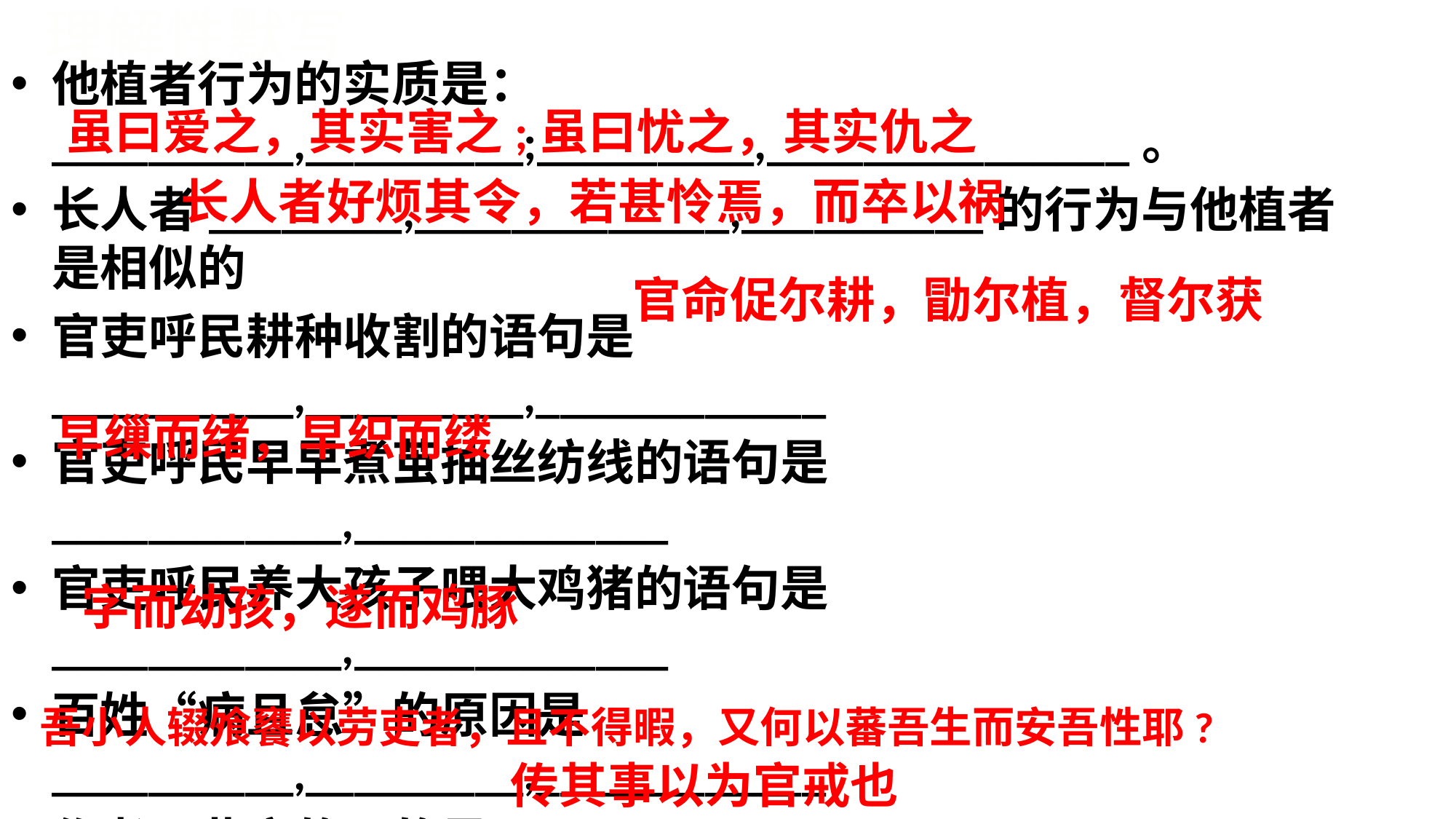

# 理解性默写
他植者行为的实质是：__________,_________;_________,_______________。
长人者________,_____________,__________的行为与他植者是相似的
官吏呼民耕种收割的语句是__________,_________,____________
官吏呼民早早煮茧抽丝纺线的语句是____________,_____________
官吏呼民养大孩子喂大鸡猪的语句是____________,_____________
百姓“病且怠”的原因是__________,_________,____________
作者写此文的目的是______________
虽曰爱之，其实害之;虽曰忧之，其实仇之
长人者好烦其令，若甚怜焉，而卒以祸
官命促尔耕，勖尔植，督尔获
早缫而绪，早织而缕
字而幼孩，遂而鸡豚
吾小人辍飧饔以劳吏者，且不得暇，又何以蕃吾生而安吾性耶?
传其事以为官戒也